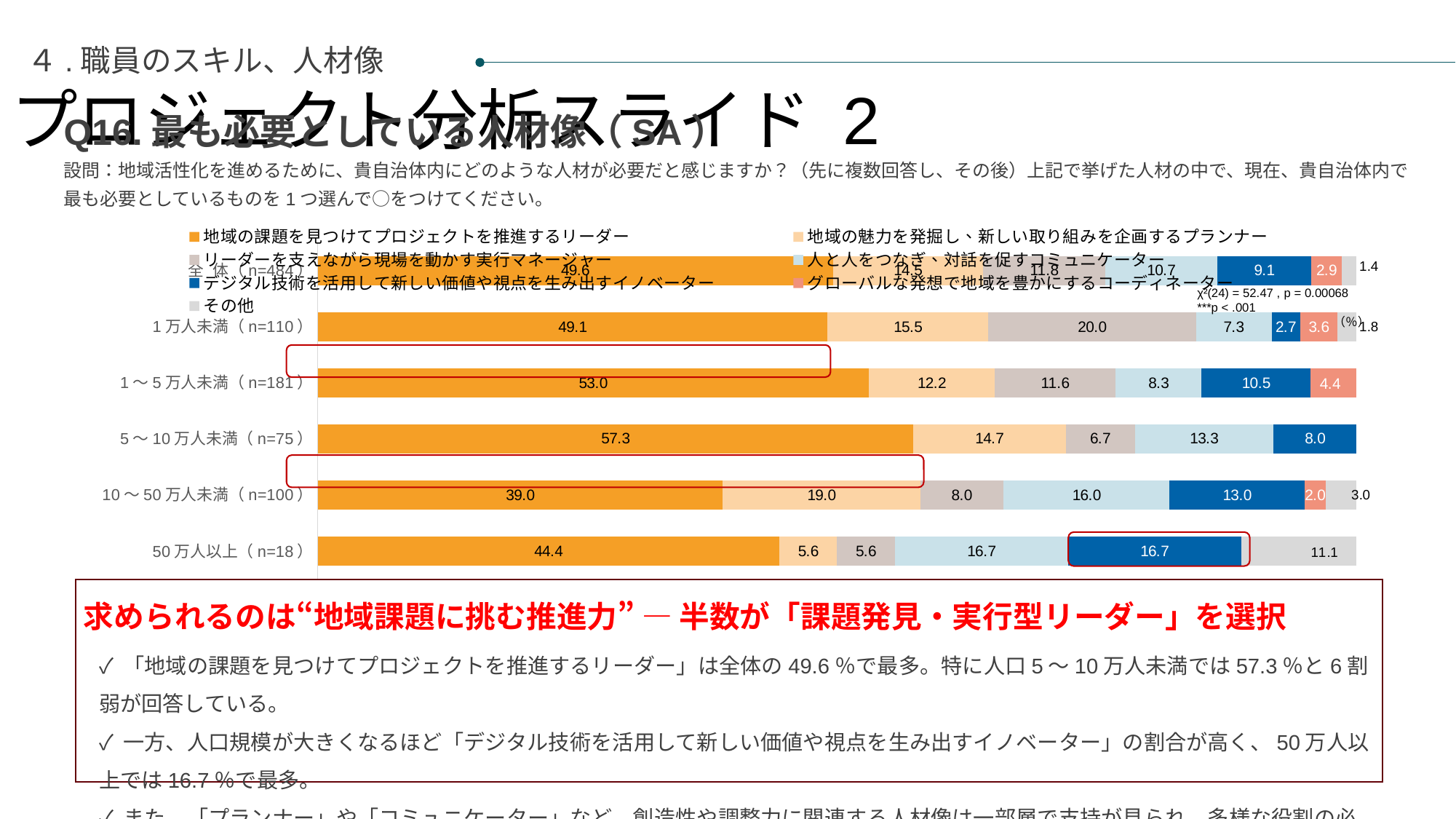

プロジェクト分析スライド 2
４.職員のスキル、人材像
Q16.最も必要としている人材像（SA）
設問：地域活性化を進めるために、貴自治体内にどのような人材が必要だと感じますか？（先に複数回答し、その後）上記で挙げた人材の中で、現在、貴自治体内で最も必要としているものを1つ選んで○をつけてください。

### Chart

| Category | 地域の課題を見つけてプロジェクトを推進するリーダー | 地域の魅力を発掘し、新しい取り組みを企画するプランナー | リーダーを支えながら現場を動かす実行マネージャー | 人と人をつなぎ、対話を促すコミュニケーター | デジタル技術を活用して新しい価値や視点を生み出すイノベーター | グローバルな発想で地域を豊かにするコーディネーター | その他 |
|---|---|---|---|---|---|---|---|
|   全  体（n=484） | 49.586776859504134 | 14.46280991735537 | 11.776859504132231 | 10.743801652892563 | 9.090909090909092 | 2.8925619834710745 | 1.4462809917355373 |
| 1万人未満（n=110） | 49.09090909090909 | 15.454545454545453 | 20.0 | 7.2727272727272725 | 2.727272727272727 | 3.6363636363636362 | 1.8181818181818181 |
| 1～5万人未満（n=181） | 53.03867403314917 | 12.154696132596685 | 11.602209944751381 | 8.287292817679557 | 10.497237569060774 | 4.41988950276243 | 0.0 |
| 5～10万人未満（n=75） | 57.333333333333336 | 14.666666666666666 | 6.666666666666667 | 13.333333333333334 | 8.0 | 0.0 | 0.0 |
| 10～50万人未満（n=100） | 39.0 | 19.0 | 8.0 | 16.0 | 13.0 | 2.0 | 3.0 |
| 50万人以上（n=18） | 44.44444444444444 | 5.555555555555555 | 5.555555555555555 | 16.666666666666664 | 16.666666666666664 | 0.0 | 11.11111111111111 |
χ²(24) = 52.47 , p = 0.00068
***p < .001
（％）

求められるのは“地域課題に挑む推進力” ― 半数が「課題発見・実行型リーダー」を選択
✓ 「地域の課題を見つけてプロジェクトを推進するリーダー」は全体の49.6％で最多。特に人口5～10万人未満では57.3％と6割弱が回答している。
✓ 一方、人口規模が大きくなるほど「デジタル技術を活用して新しい価値や視点を生み出すイノベーター」の割合が高く、50万人以上では16.7％で最多。
✓ また、「プランナー」や「コミュニケーター」など、創造性や調整力に関連する人材像は一部層で支持が見られ、多様な役割の必要性がうかがえる。